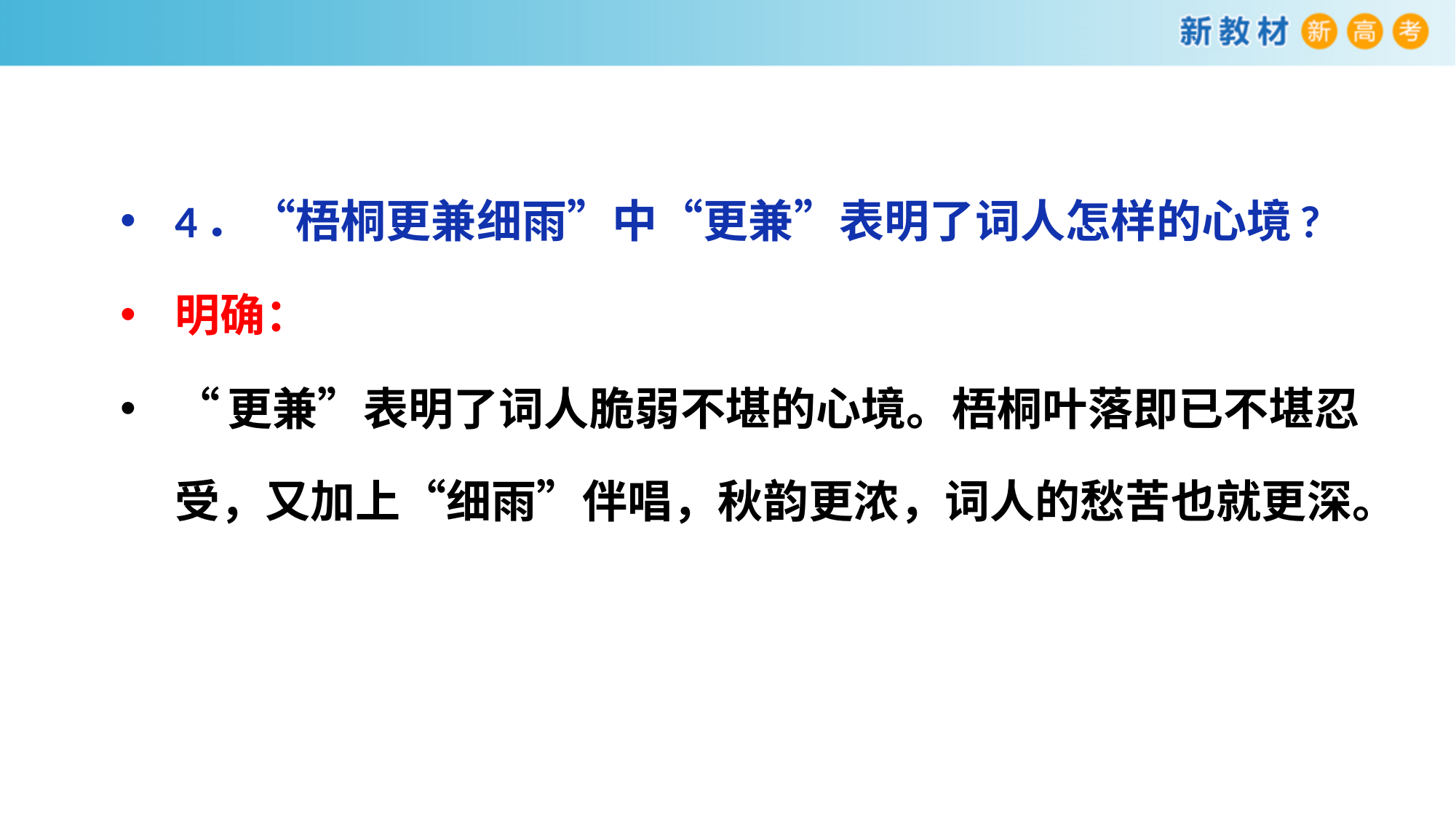

4．“梧桐更兼细雨”中“更兼”表明了词人怎样的心境?
明确：
“更兼”表明了词人脆弱不堪的心境。梧桐叶落即已不堪忍受，又加上“细雨”伴唱，秋韵更浓，词人的愁苦也就更深。